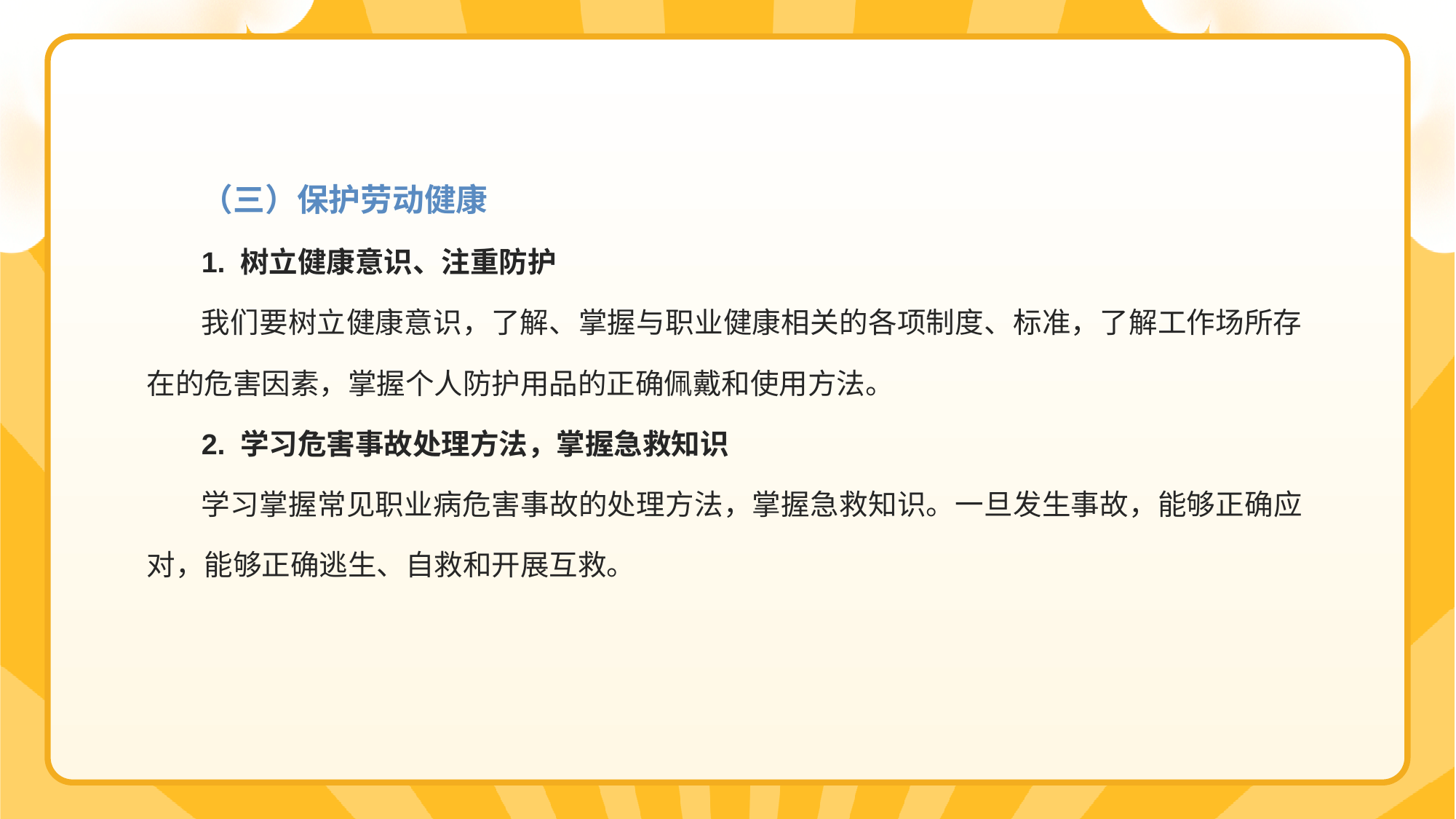

（三）保护劳动健康
1. 树立健康意识、注重防护
我们要树立健康意识，了解、掌握与职业健康相关的各项制度、标准，了解工作场所存在的危害因素，掌握个人防护用品的正确佩戴和使用方法。
2. 学习危害事故处理方法，掌握急救知识
学习掌握常见职业病危害事故的处理方法，掌握急救知识。一旦发生事故，能够正确应对，能够正确逃生、自救和开展互救。